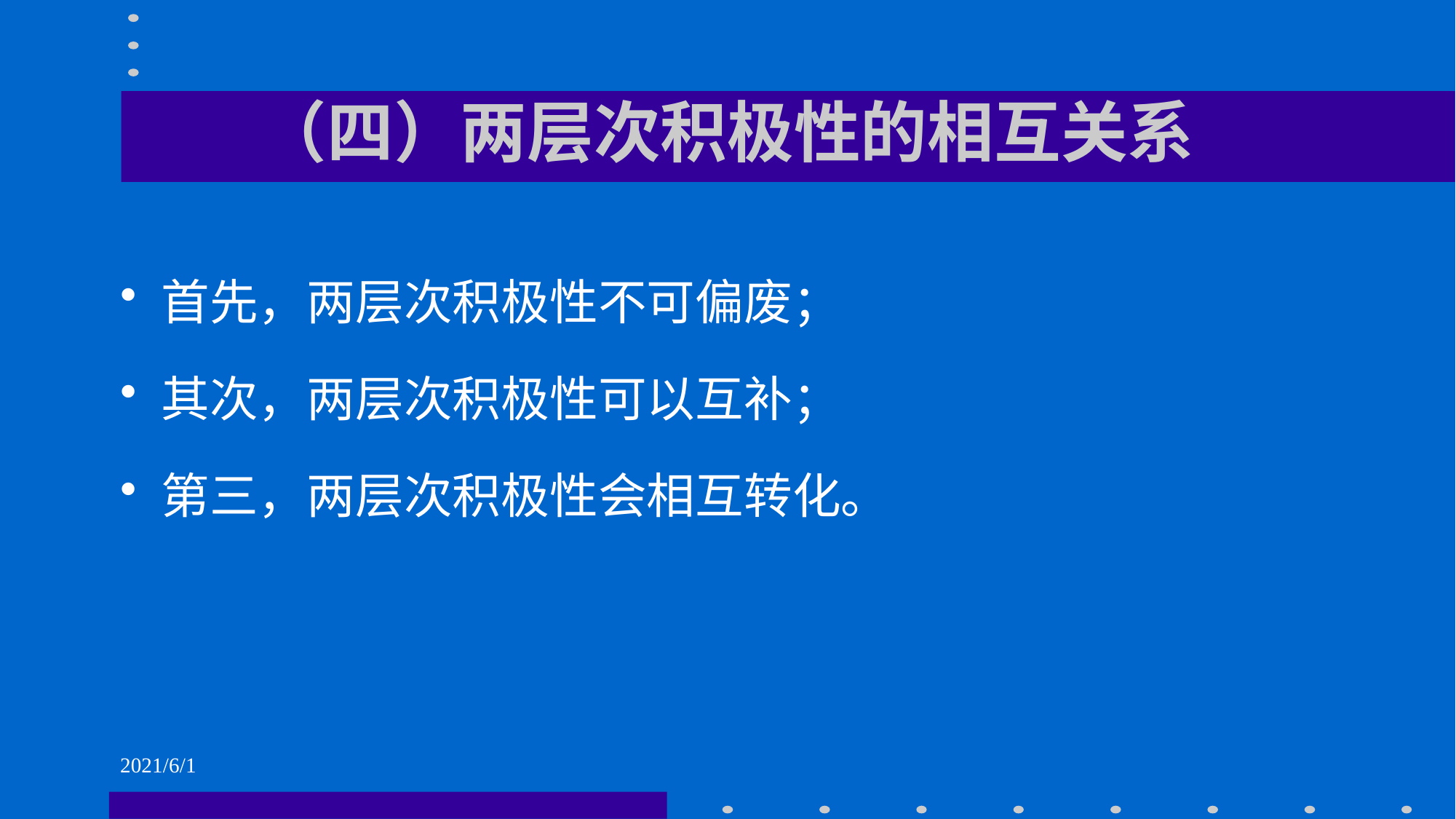

# （四）两层次积极性的相互关系
首先，两层次积极性不可偏废；
其次，两层次积极性可以互补；
第三，两层次积极性会相互转化。
2021/6/1